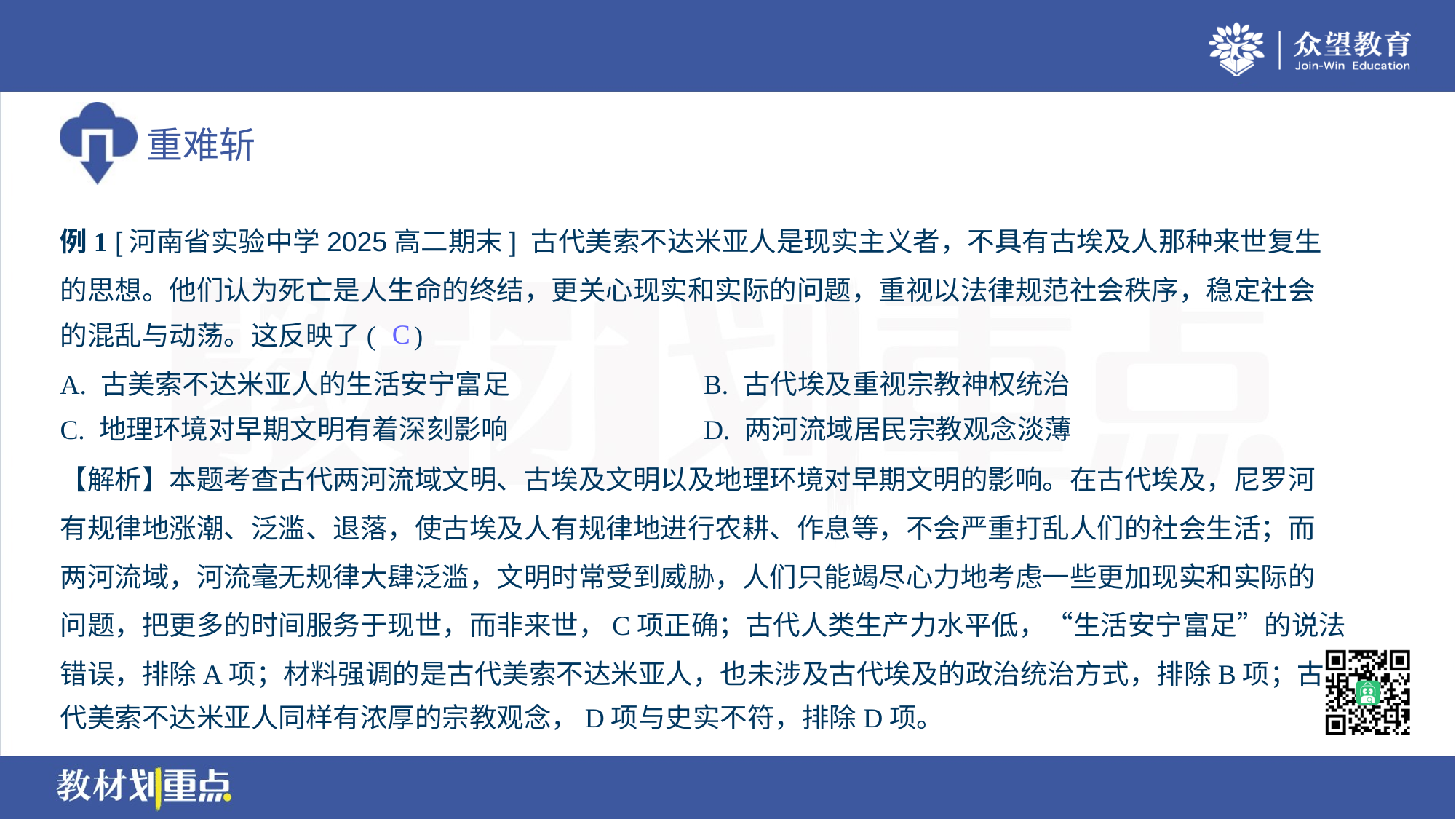

例1 [河南省实验中学2025高二期末] 古代美索不达米亚人是现实主义者，不具有古埃及人那种来世复生
的思想。他们认为死亡是人生命的终结，更关心现实和实际的问题，重视以法律规范社会秩序，稳定社会
的混乱与动荡。这反映了(     )
C
A. 古美索不达米亚人的生活安宁富足	B. 古代埃及重视宗教神权统治
C. 地理环境对早期文明有着深刻影响	D. 两河流域居民宗教观念淡薄
【解析】本题考查古代两河流域文明、古埃及文明以及地理环境对早期文明的影响。在古代埃及，尼罗河
有规律地涨潮、泛滥、退落，使古埃及人有规律地进行农耕、作息等，不会严重打乱人们的社会生活；而
两河流域，河流毫无规律大肆泛滥，文明时常受到威胁，人们只能竭尽心力地考虑一些更加现实和实际的
问题，把更多的时间服务于现世，而非来世，C项正确；古代人类生产力水平低，“生活安宁富足”的说法
错误，排除A项；材料强调的是古代美索不达米亚人，也未涉及古代埃及的政治统治方式，排除B项；古
代美索不达米亚人同样有浓厚的宗教观念，D项与史实不符，排除D项。